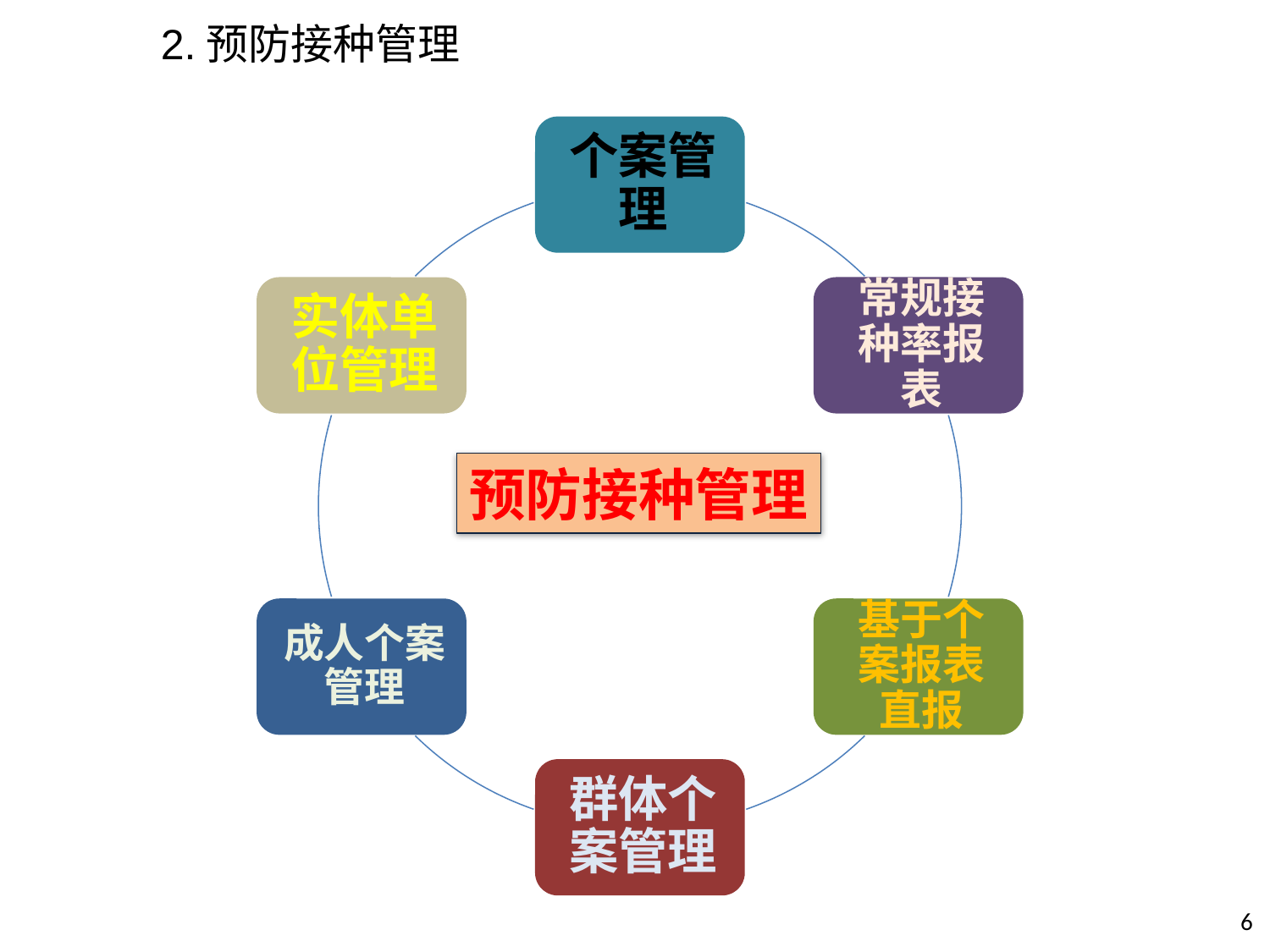

# 2.预防接种管理
个案管理
常规接种率报表
基于个案报表直报
群体个案管理
成人个案管理
实体单位管理
预防接种管理